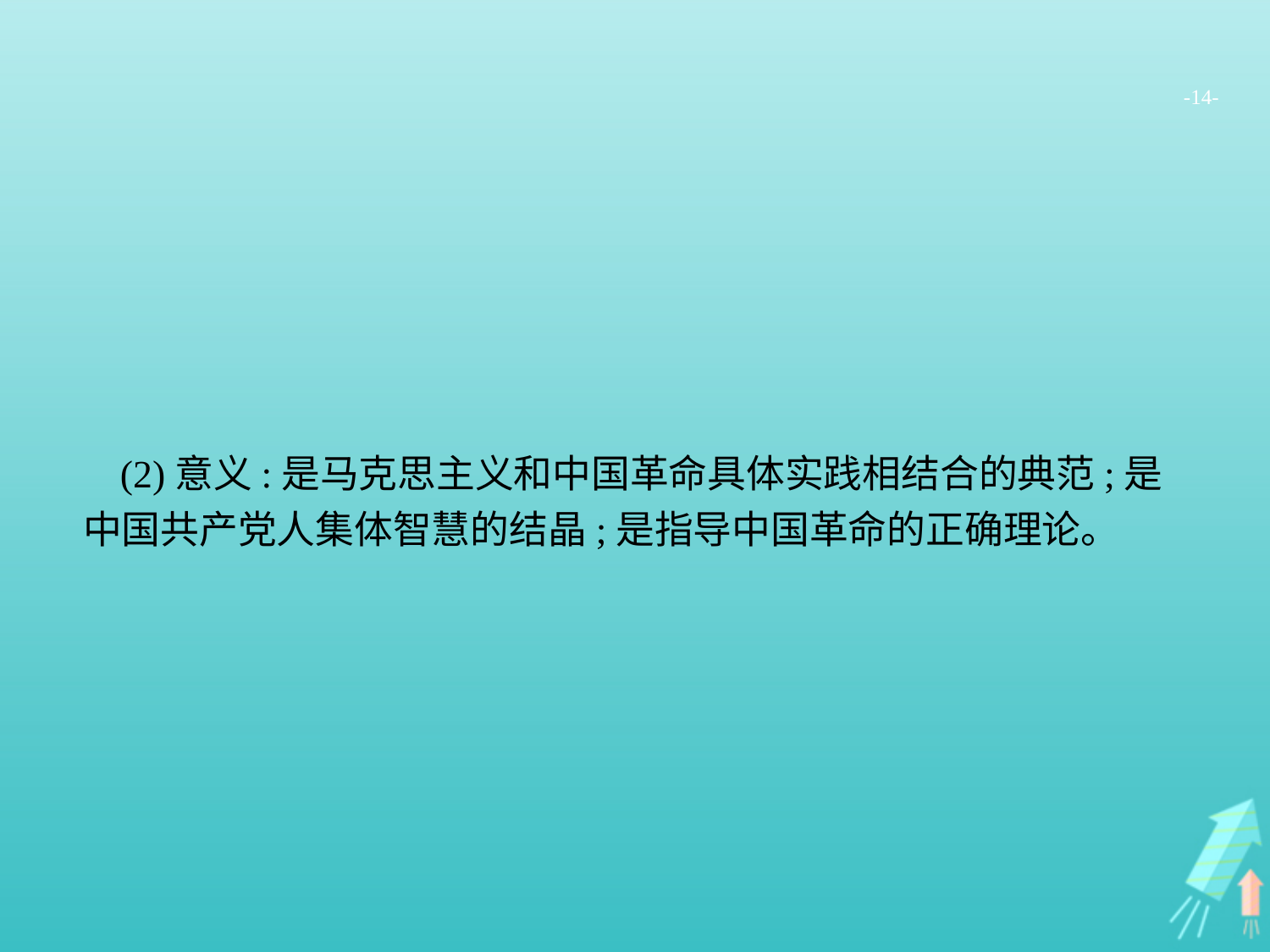

-14-
(2)意义:是马克思主义和中国革命具体实践相结合的典范;是中国共产党人集体智慧的结晶;是指导中国革命的正确理论。